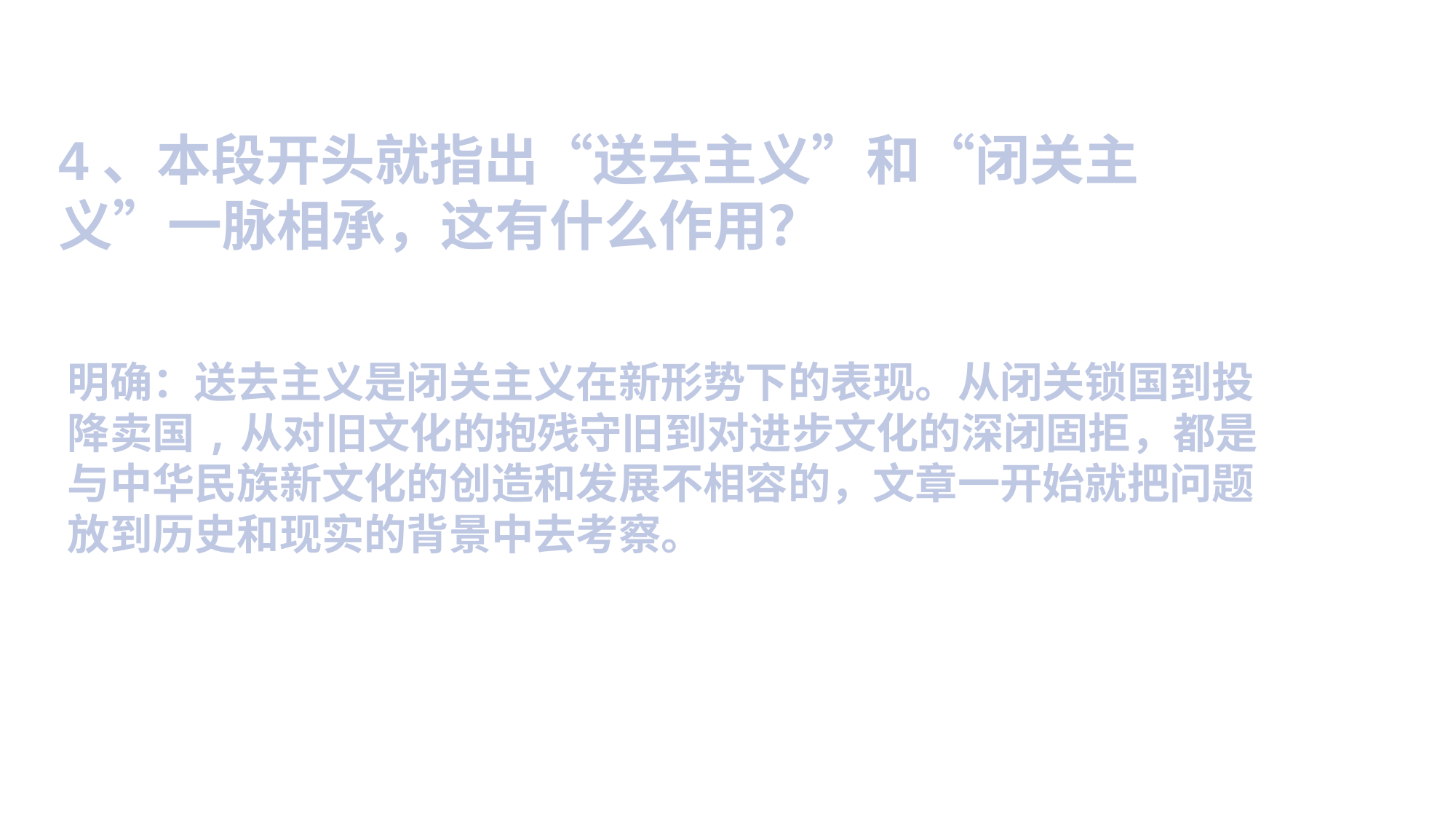

4、本段开头就指出“送去主义”和“闭关主义”一脉相承，这有什么作用？
明确：送去主义是闭关主义在新形势下的表现。从闭关锁国到投降卖国,从对旧文化的抱残守旧到对进步文化的深闭固拒，都是与中华民族新文化的创造和发展不相容的，文章一开始就把问题放到历史和现实的背景中去考察。